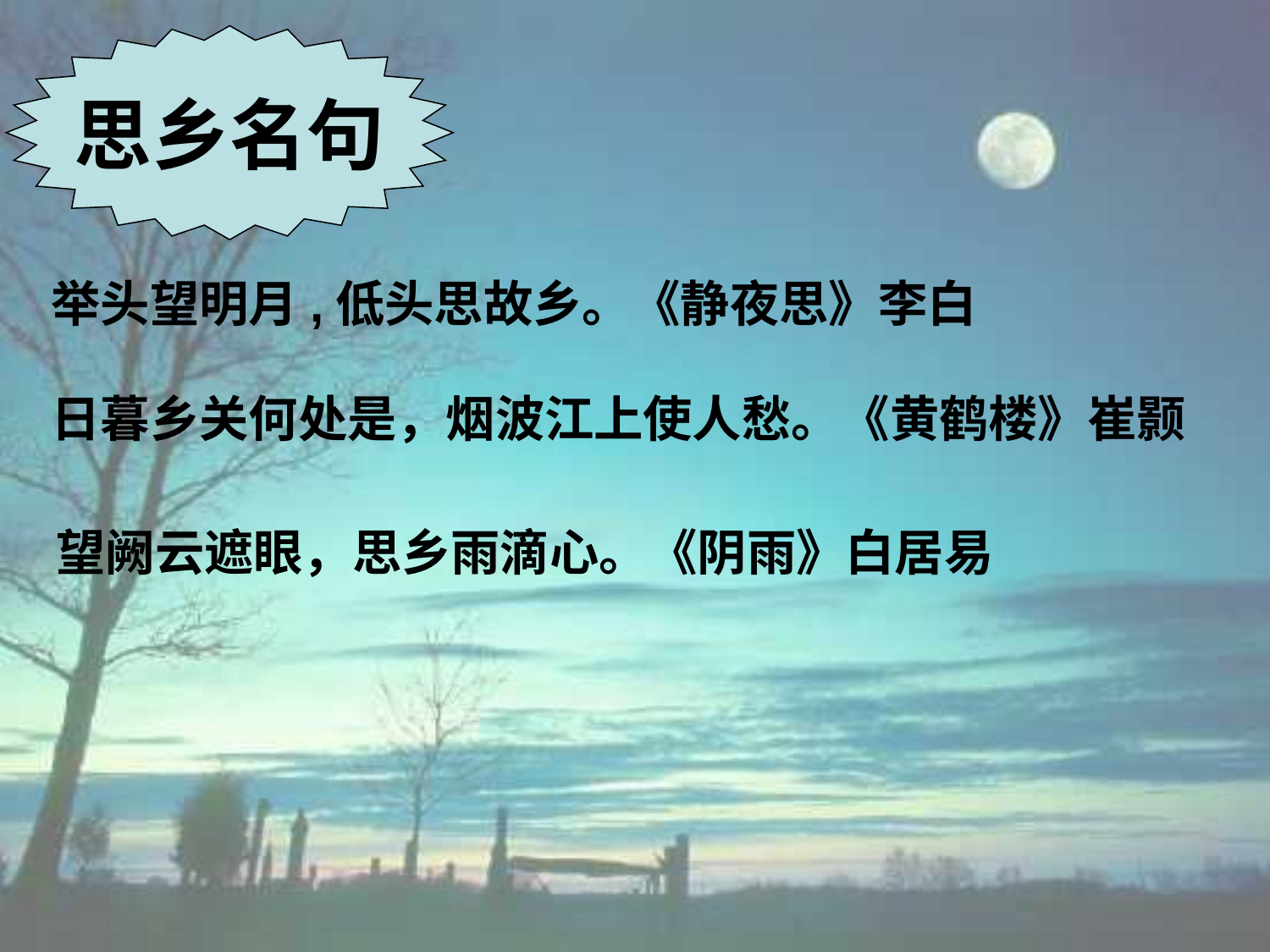

思乡名句
举头望明月,低头思故乡。《静夜思》李白
日暮乡关何处是，烟波江上使人愁。《黄鹤楼》崔颢
 望阙云遮眼，思乡雨滴心。《阴雨》白居易